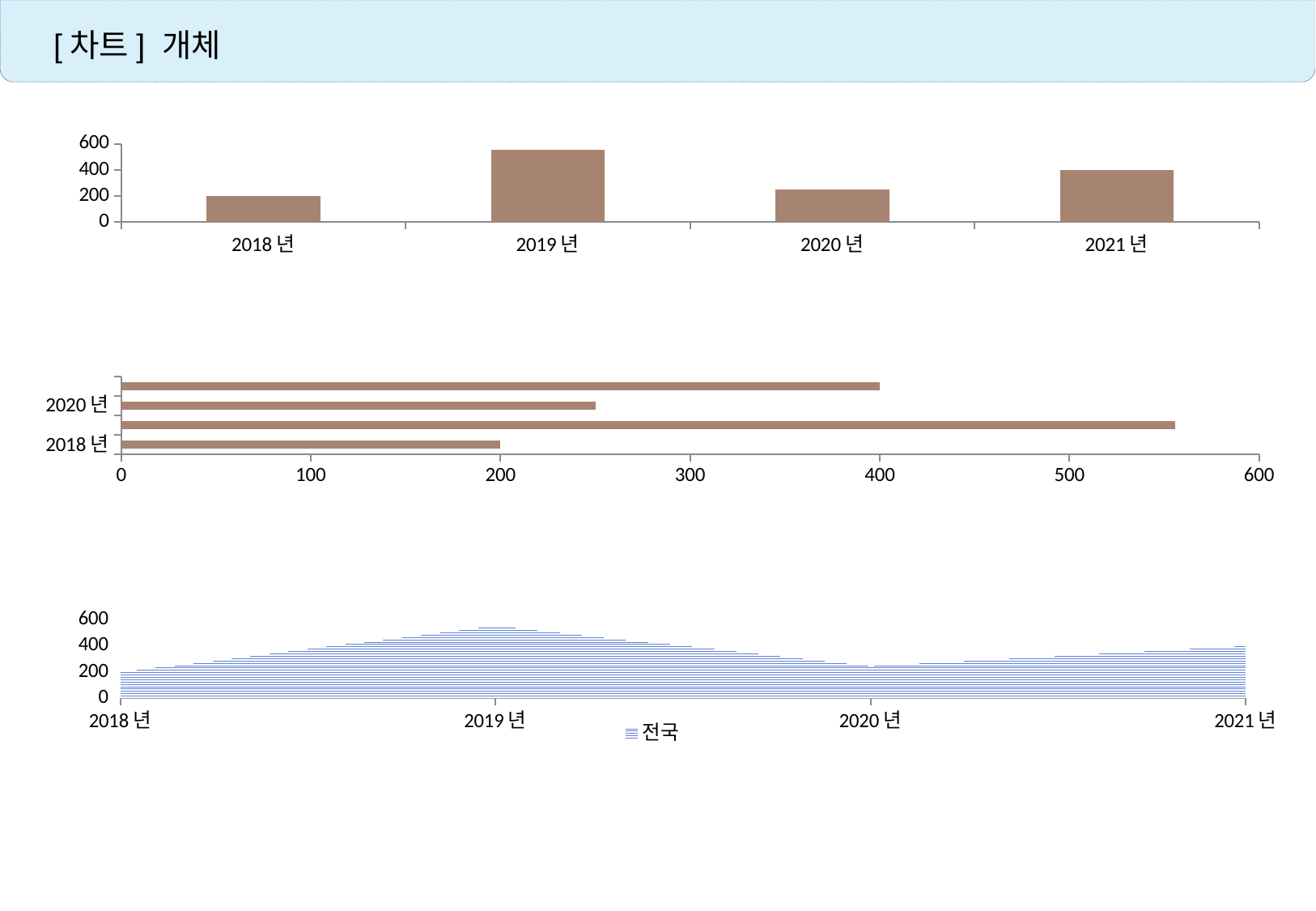

[차트] 개체

### Chart

| Category | 전국 |
|---|---|
| 2018년 | 200.0 |
| 2019년 | 555.6 |
| 2020년 | 250.0 |
| 2021년 | 400.0 |

### Chart

| Category | 전국 |
|---|---|
| 2018년 | 200.0 |
| 2019년 | 555.6 |
| 2020년 | 250.0 |
| 2021년 | 400.0 |

### Chart

| Category | 전국 |
|---|---|
| 2018년 | 200.0 |
| 2019년 | 555.6 |
| 2020년 | 250.0 |
| 2021년 | 400.0 |